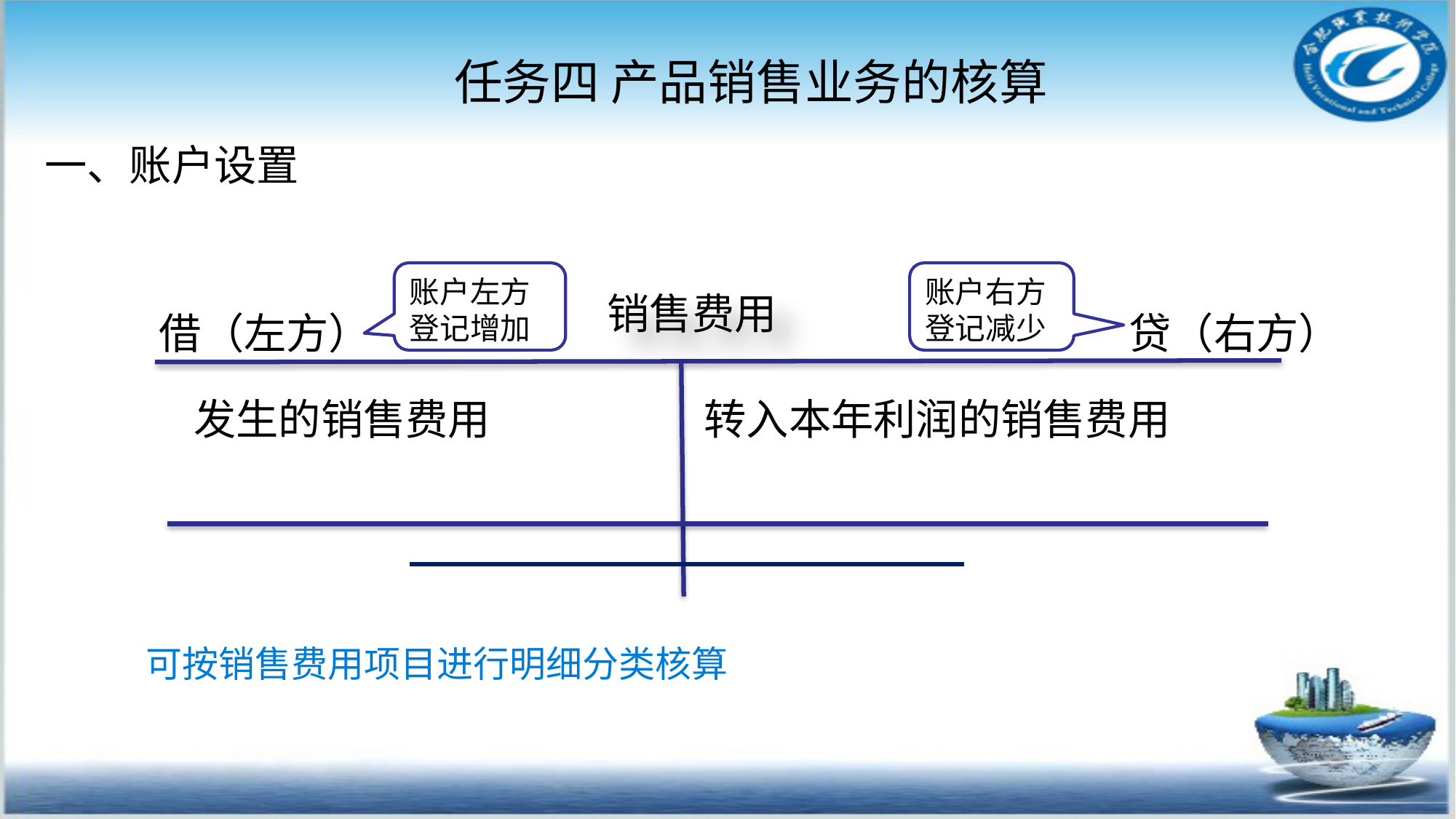

任务四 产品销售业务的核算
#
一、账户设置

账户左方登记增加
账户右方登记减少
销售费用
借（左方）
贷（右方）
发生的销售费用
转入本年利润的销售费用
可按销售费用项目进行明细分类核算